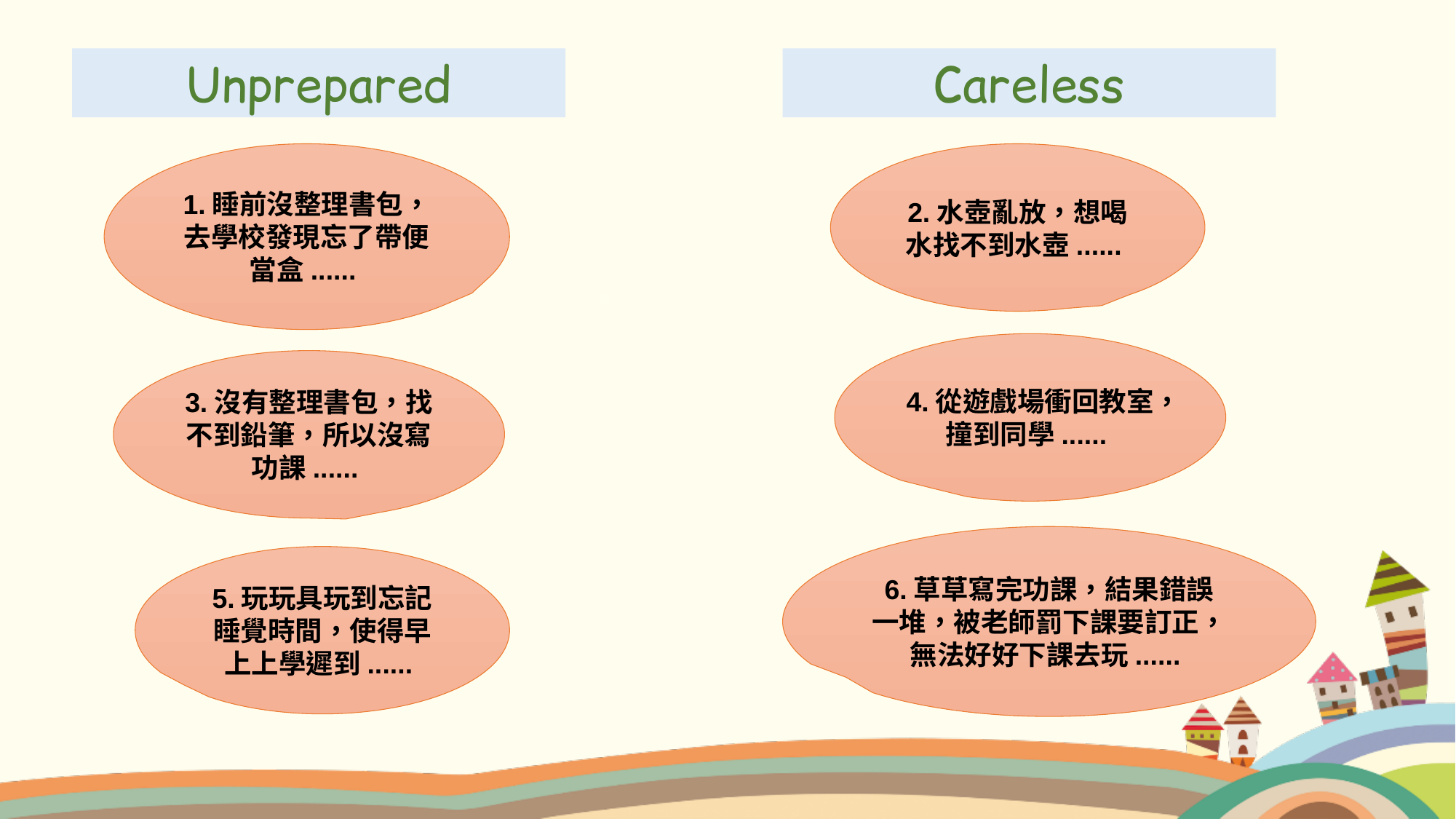

Careless
Unprepared
1.睡前沒整理書包，去學校發現忘了帶便當盒......
2.水壺亂放，想喝水找不到水壺......
4.從遊戲場衝回教室，撞到同學......
3.沒有整理書包，找不到鉛筆，所以沒寫功課......
6.草草寫完功課，結果錯誤一堆，被老師罰下課要訂正，無法好好下課去玩......
5.玩玩具玩到忘記睡覺時間，使得早上上學遲到......